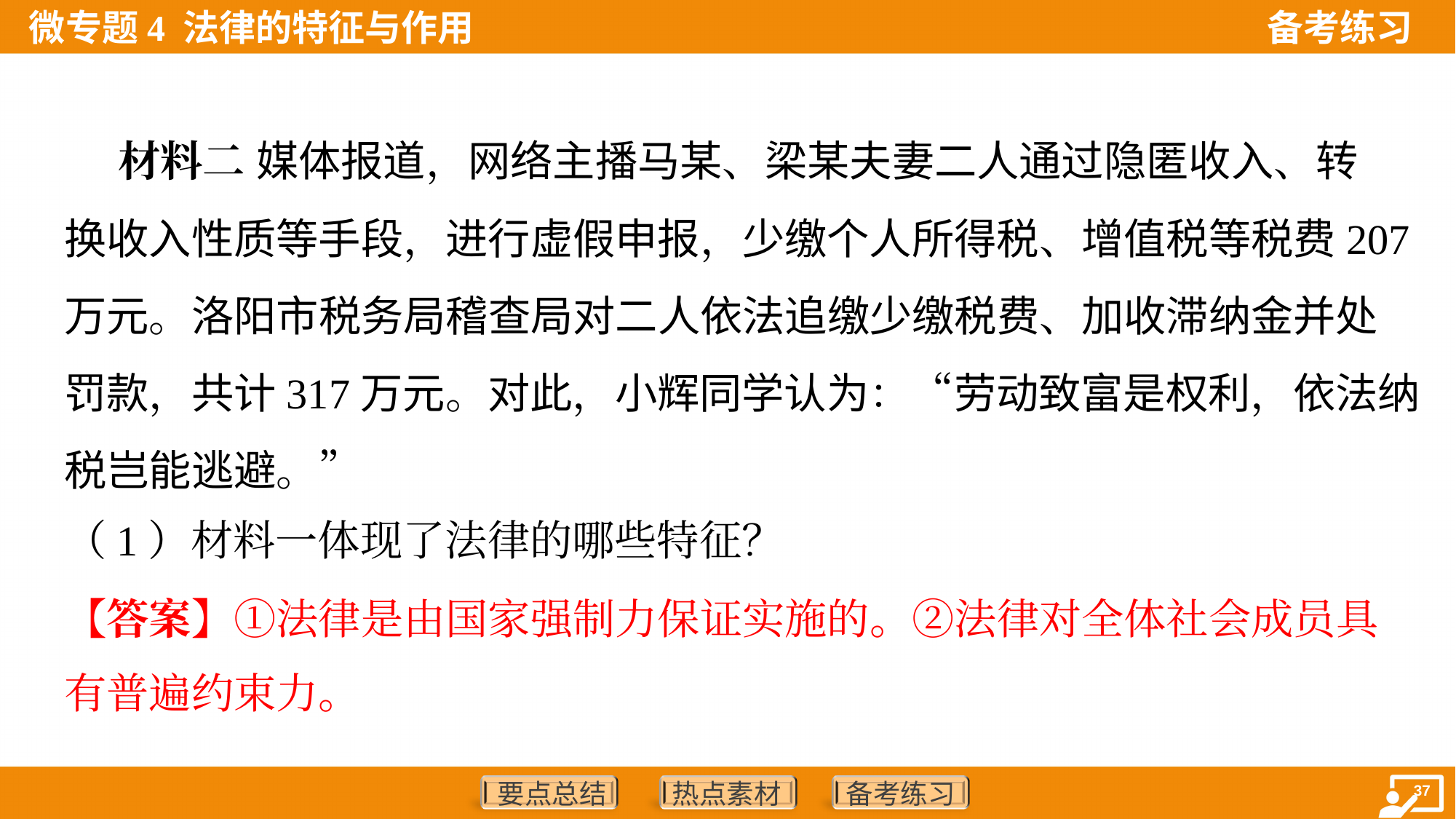

材料二 媒体报道，网络主播马某、梁某夫妻二人通过隐匿收入、转
换收入性质等手段，进行虚假申报，少缴个人所得税、增值税等税费207
万元。洛阳市税务局稽查局对二人依法追缴少缴税费、加收滞纳金并处
罚款，共计317万元。对此，小辉同学认为：“劳动致富是权利，依法纳
税岂能逃避。”
（1）材料一体现了法律的哪些特征？
【答案】①法律是由国家强制力保证实施的。②法律对全体社会成员具
有普遍约束力。